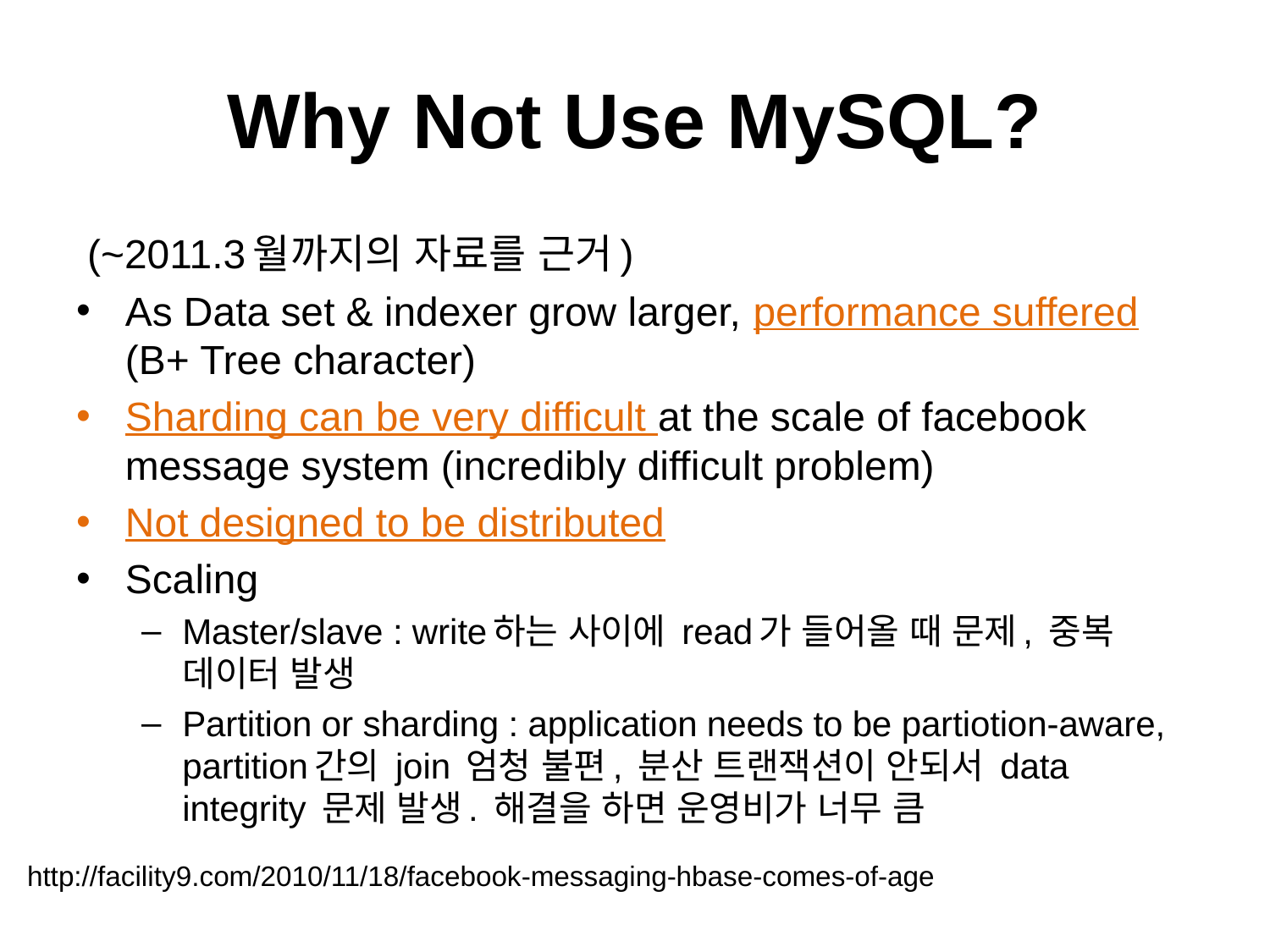

# Why Not Use MySQL?
 (~2011.3월까지의 자료를 근거)
As Data set & indexer grow larger, performance suffered (B+ Tree character)
Sharding can be very difficult at the scale of facebook message system (incredibly difficult problem)
Not designed to be distributed
Scaling
Master/slave : write하는 사이에 read가 들어올 때 문제, 중복 데이터 발생
Partition or sharding : application needs to be partiotion-aware, partition간의 join 엄청 불편, 분산 트랜잭션이 안되서 data integrity 문제 발생. 해결을 하면 운영비가 너무 큼

http://facility9.com/2010/11/18/facebook-messaging-hbase-comes-of-age